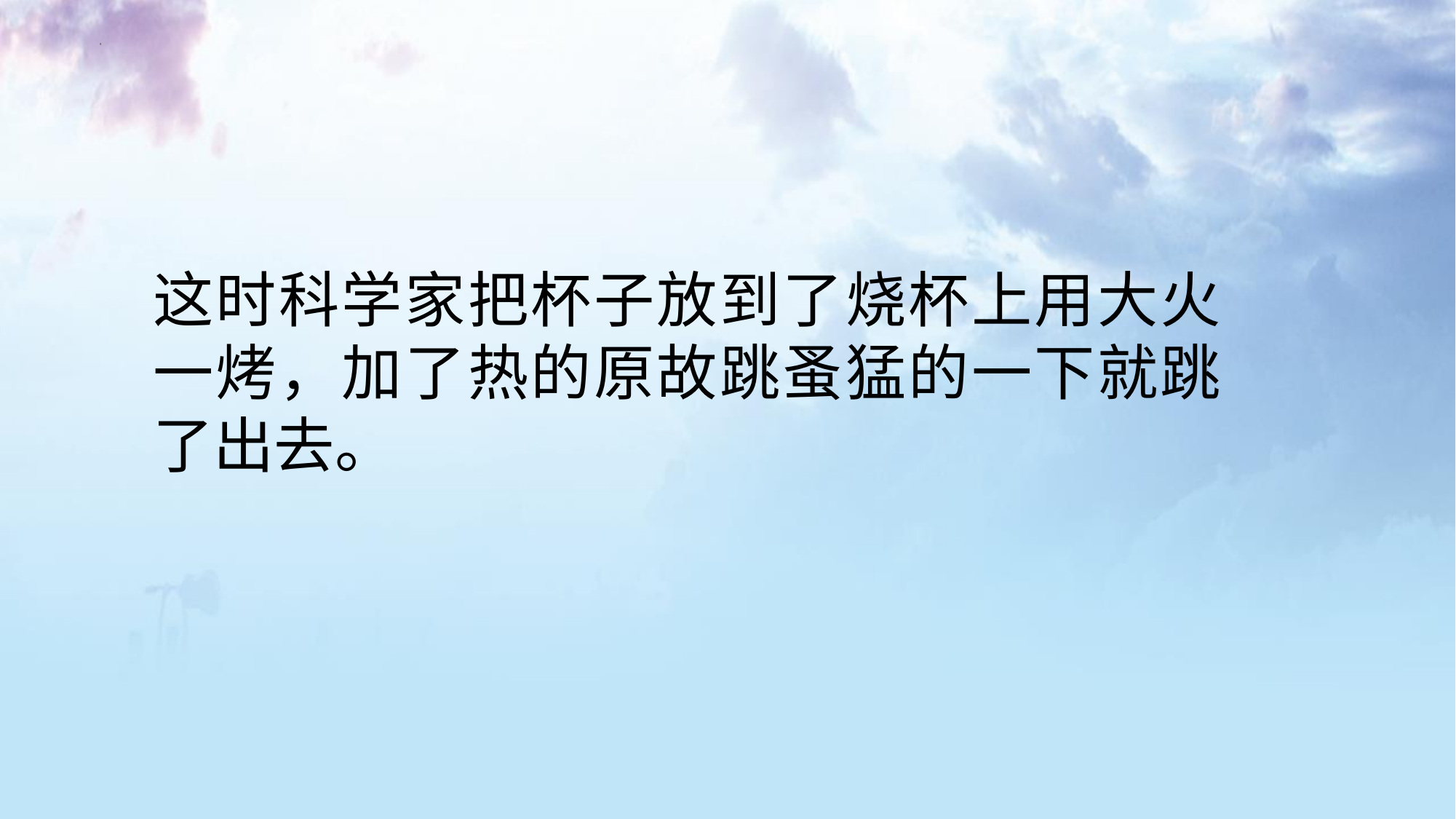

这时科学家把杯子放到了烧杯上用大火一烤，加了热的原故跳蚤猛的一下就跳了出去。